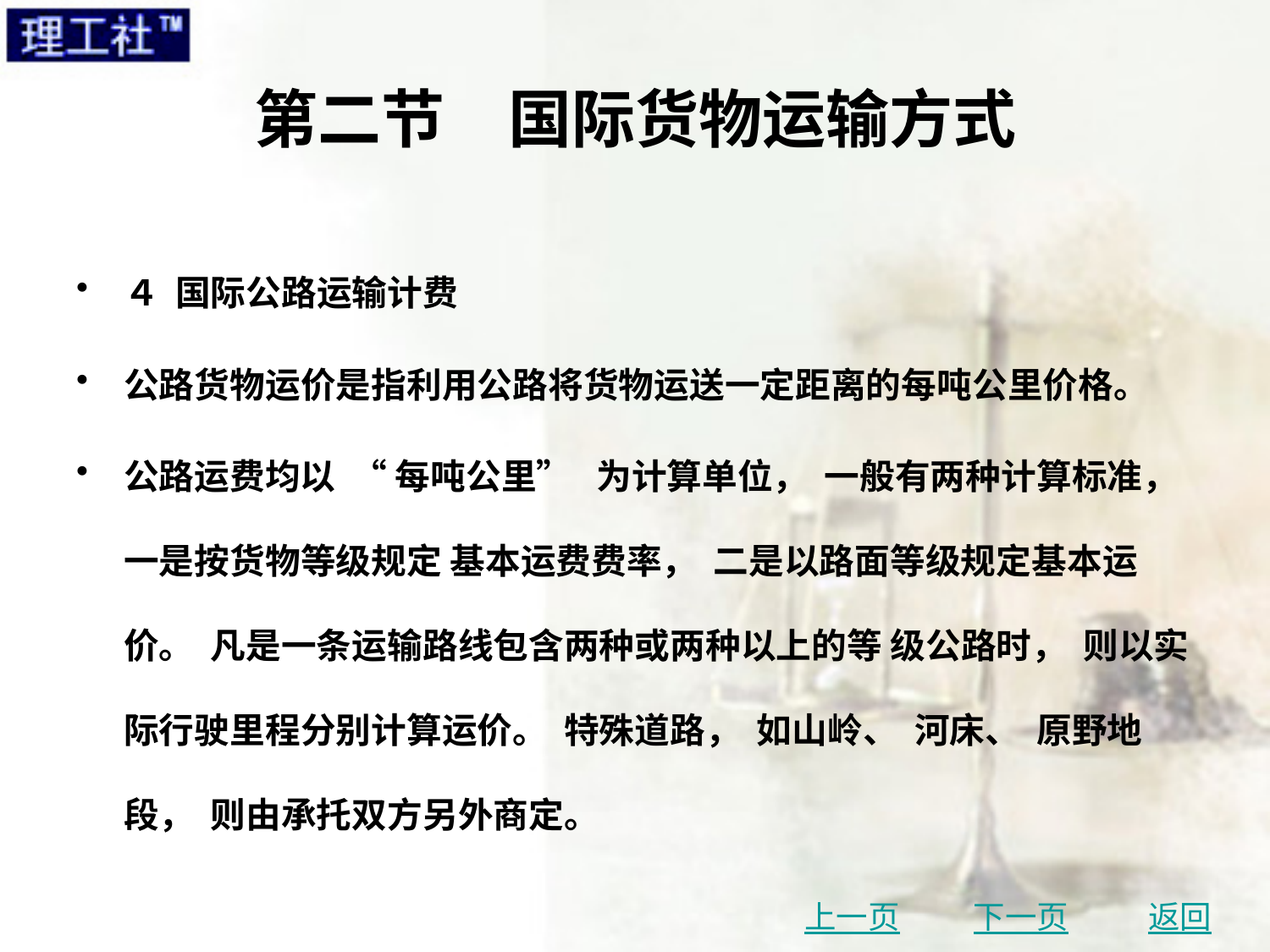

# 第二节　国际货物运输方式
４  国际公路运输计费
公路货物运价是指利用公路将货物运送一定距离的每吨公里价格。
公路运费均以  “ 每吨公里”   为计算单位，  一般有两种计算标准，  一是按货物等级规定 基本运费费率，  二是以路面等级规定基本运价。  凡是一条运输路线包含两种或两种以上的等 级公路时，  则以实际行驶里程分别计算运价。  特殊道路，  如山岭、  河床、  原野地段，  则由承托双方另外商定。

上一页
下一页
返回